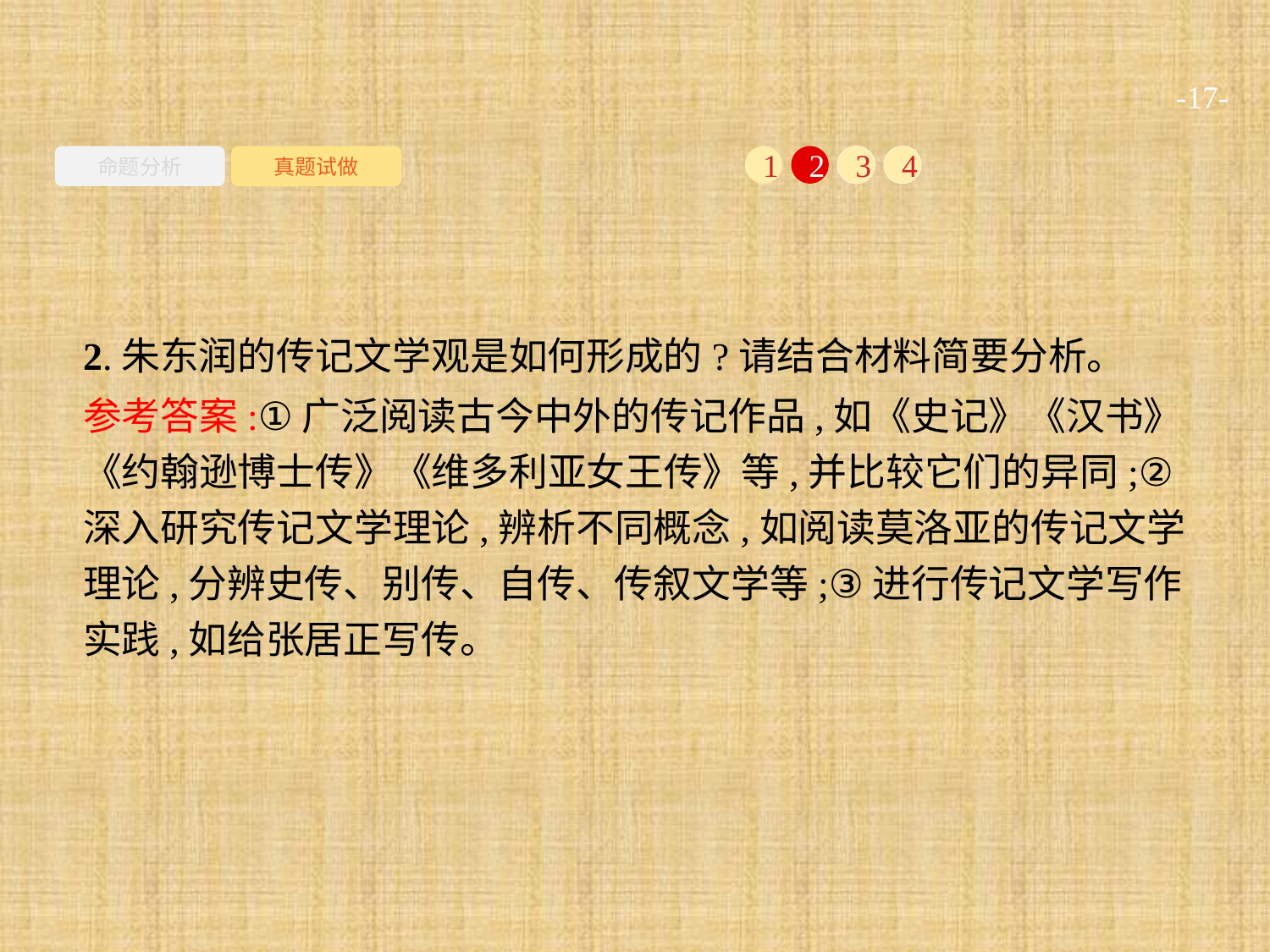

-17-
命题分析
真题试做
1
2
3
4
2.朱东润的传记文学观是如何形成的?请结合材料简要分析。
参考答案:①广泛阅读古今中外的传记作品,如《史记》《汉书》《约翰逊博士传》《维多利亚女王传》等,并比较它们的异同;②深入研究传记文学理论,辨析不同概念,如阅读莫洛亚的传记文学理论,分辨史传、别传、自传、传叙文学等;③进行传记文学写作实践,如给张居正写传。